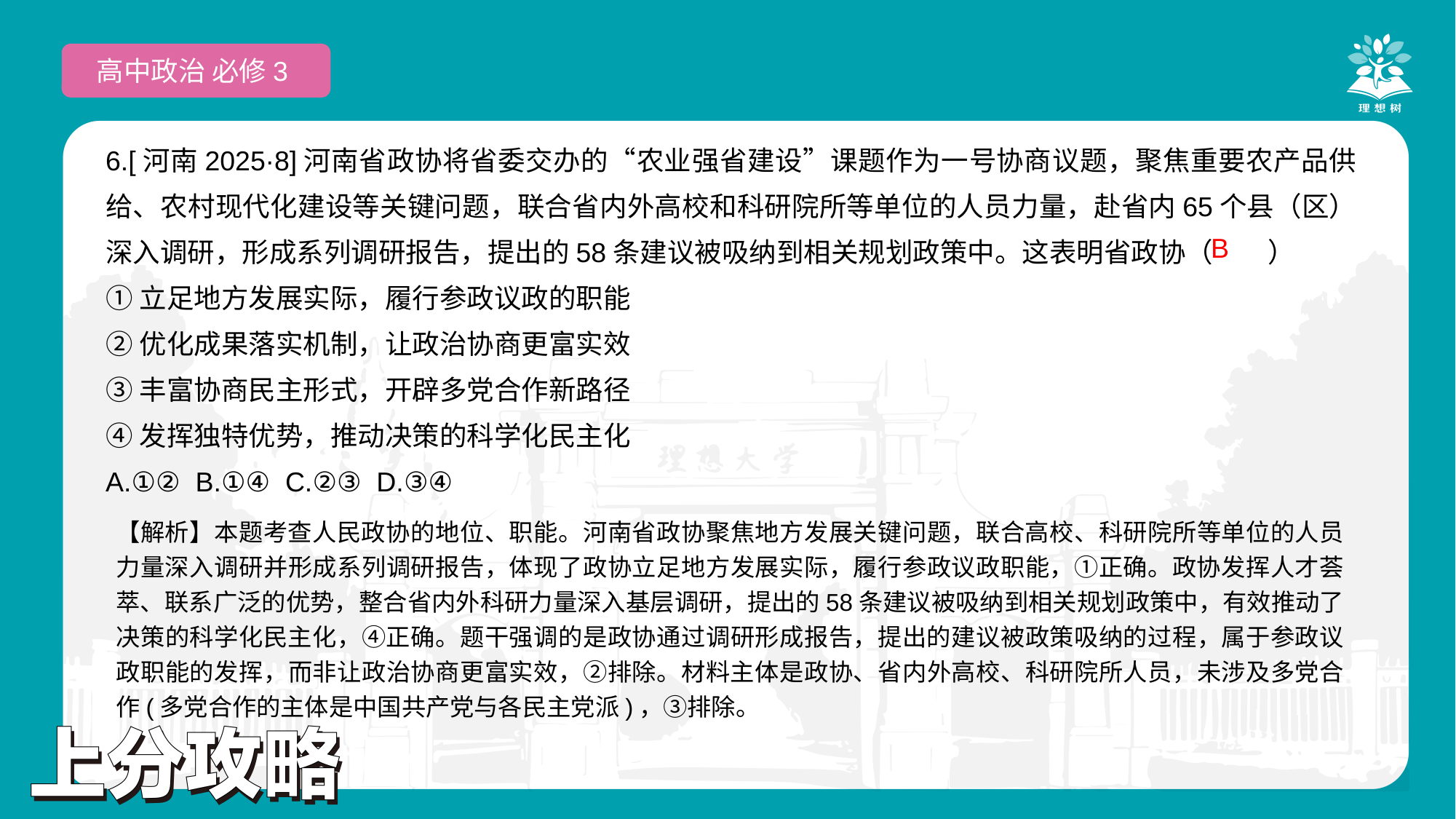

高中政治 必修3
6.[河南2025·8]河南省政协将省委交办的“农业强省建设”课题作为一号协商议题，聚焦重要农产品供给、农村现代化建设等关键问题，联合省内外高校和科研院所等单位的人员力量，赴省内65个县（区）深入调研，形成系列调研报告，提出的58条建议被吸纳到相关规划政策中。这表明省政协（　　）
①立足地方发展实际，履行参政议政的职能
②优化成果落实机制，让政治协商更富实效
③丰富协商民主形式，开辟多党合作新路径
④发挥独特优势，推动决策的科学化民主化
A.①②  B.①④  C.②③  D.③④
 B
【解析】本题考查人民政协的地位、职能。河南省政协聚焦地方发展关键问题，联合高校、科研院所等单位的人员力量深入调研并形成系列调研报告，体现了政协立足地方发展实际，履行参政议政职能，①正确。政协发挥人才荟萃、联系广泛的优势，整合省内外科研力量深入基层调研，提出的58条建议被吸纳到相关规划政策中，有效推动了决策的科学化民主化，④正确。题干强调的是政协通过调研形成报告，提出的建议被政策吸纳的过程，属于参政议政职能的发挥，而非让政治协商更富实效，②排除。材料主体是政协、省内外高校、科研院所人员，未涉及多党合作(多党合作的主体是中国共产党与各民主党派)，③排除。